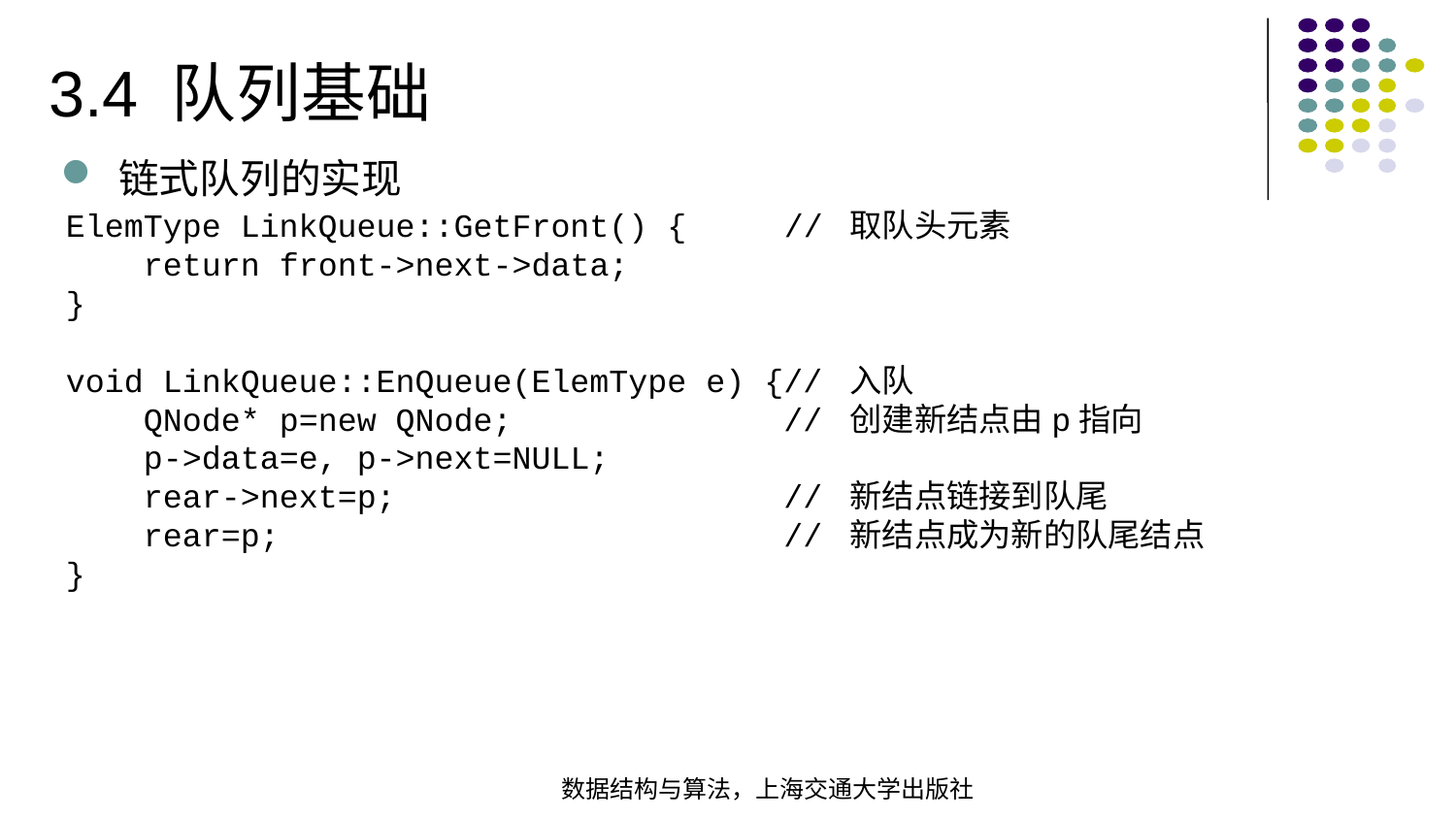

3.4 队列基础
链式队列的实现
ElemType LinkQueue::GetFront() {     // 取队头元素    return front->next->data;}
void LinkQueue::EnQueue(ElemType e) {// 入队    QNode* p=new QNode;              // 创建新结点由p指向    p->data=e, p->next=NULL;    rear->next=p;                    // 新结点链接到队尾    rear=p;                          // 新结点成为新的队尾结点}